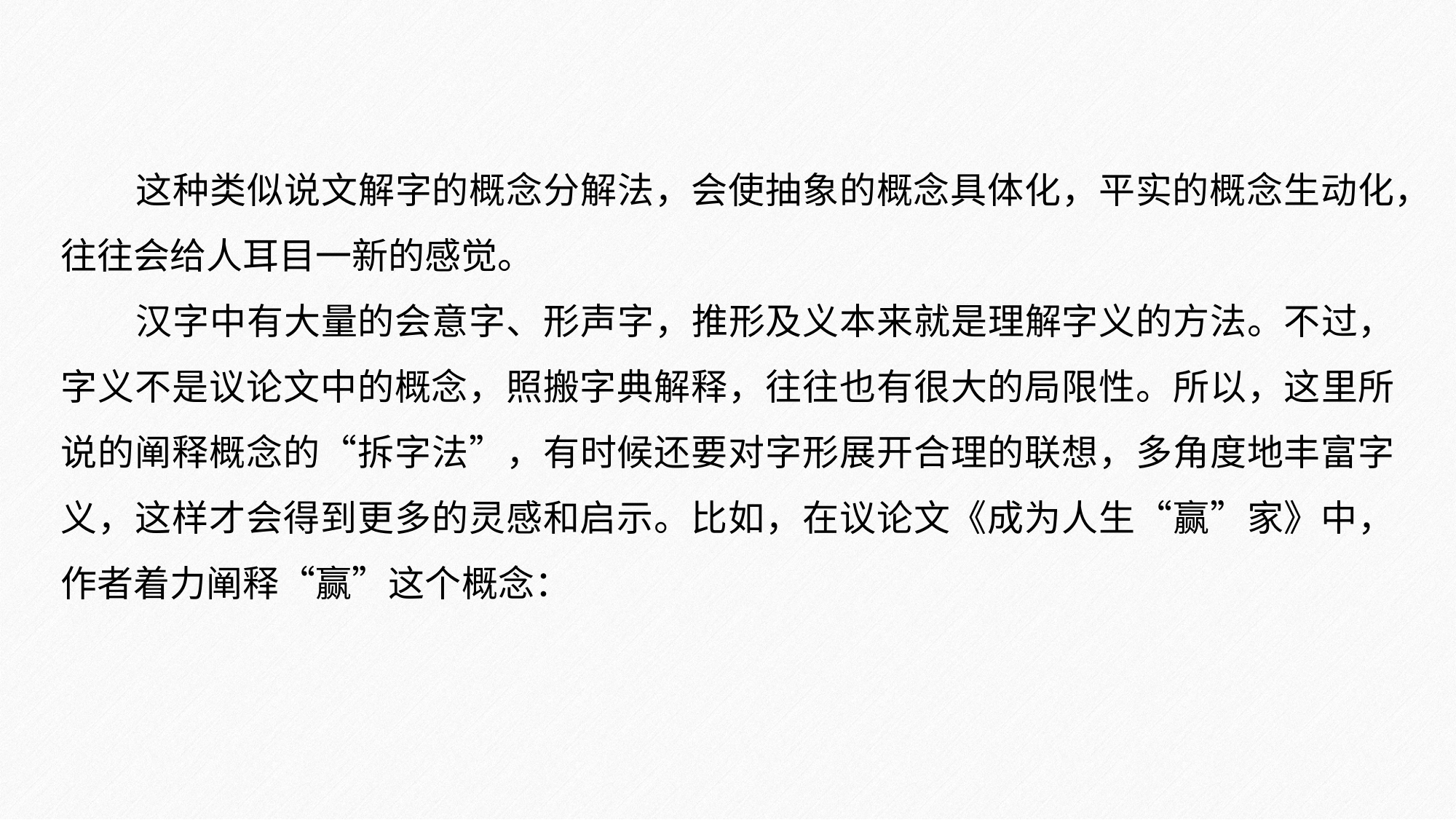

这种类似说文解字的概念分解法，会使抽象的概念具体化，平实的概念生动化，往往会给人耳目一新的感觉。
汉字中有大量的会意字、形声字，推形及义本来就是理解字义的方法。不过，字义不是议论文中的概念，照搬字典解释，往往也有很大的局限性。所以，这里所说的阐释概念的“拆字法”，有时候还要对字形展开合理的联想，多角度地丰富字义，这样才会得到更多的灵感和启示。比如，在议论文《成为人生“赢”家》中，作者着力阐释“赢”这个概念：